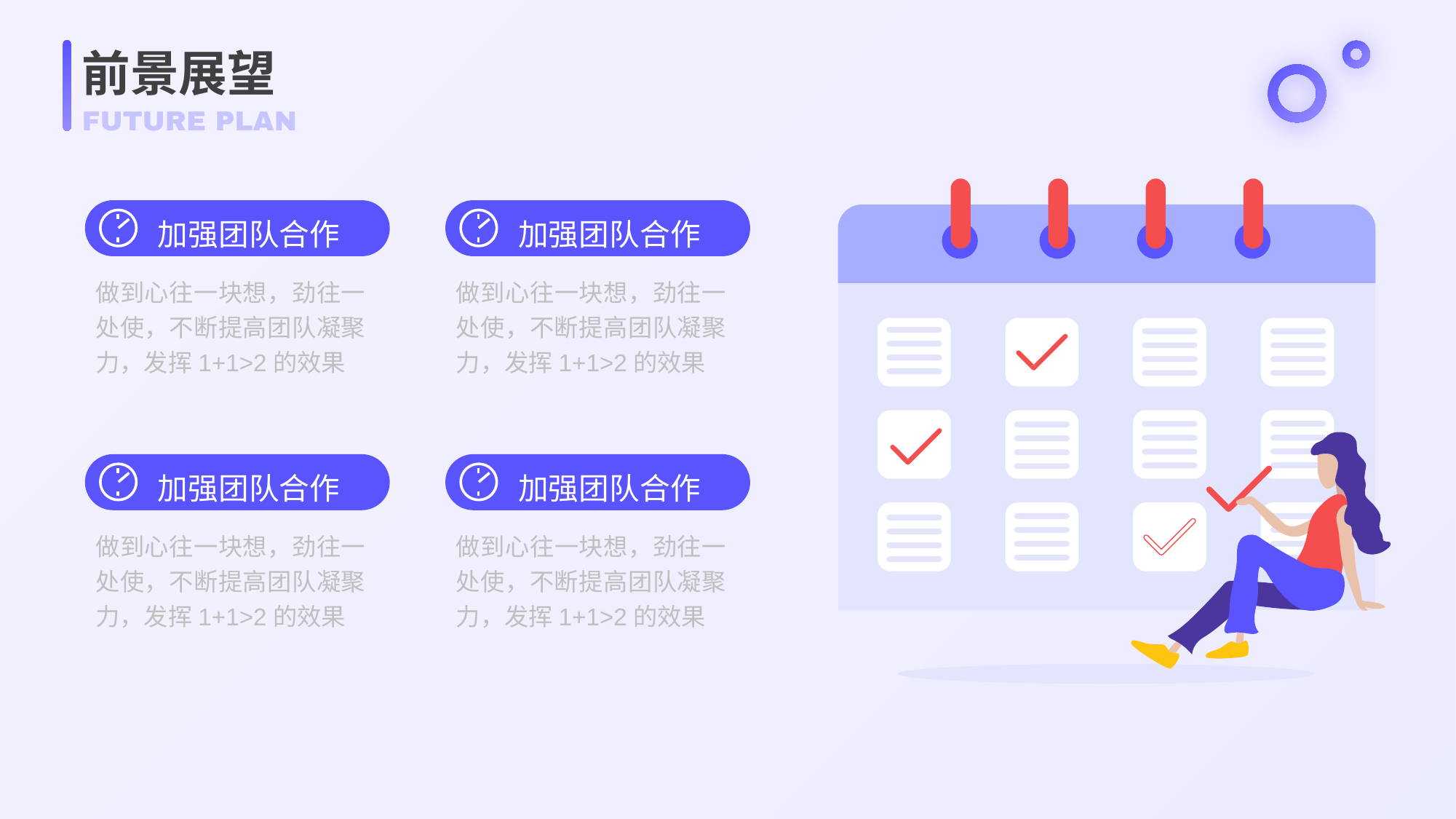

前景展望
FUTURE PLAN

加强团队合作
加强团队合作

做到心往一块想，劲往一处使，不断提高团队凝聚力，发挥1+1>2的效果
做到心往一块想，劲往一处使，不断提高团队凝聚力，发挥1+1>2的效果

加强团队合作
加强团队合作

做到心往一块想，劲往一处使，不断提高团队凝聚力，发挥1+1>2的效果
做到心往一块想，劲往一处使，不断提高团队凝聚力，发挥1+1>2的效果